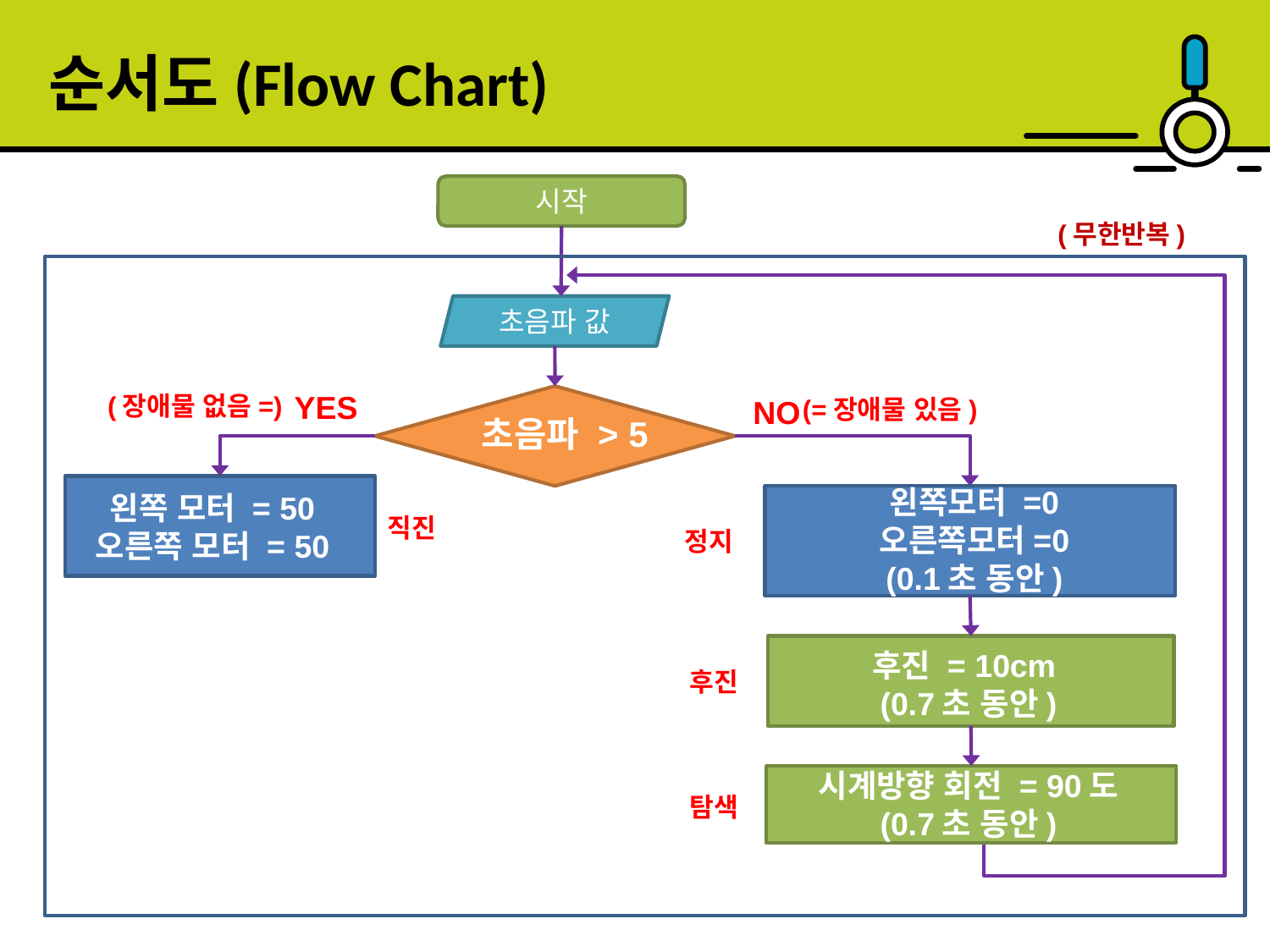

순서도(Flow Chart)
시작
(무한반복)

초음파 값
(장애물 없음=)
YES
(=장애물 있음)

NO
초음파 > 5

왼쪽모터 =0
오른쪽모터=0
(0.1초 동안)
왼쪽 모터 = 50
오른쪽 모터 = 50

직진
정지

후진 = 10cm
(0.7초 동안)
후진
시계방향 회전 = 90도
(0.7초 동안)

탐색